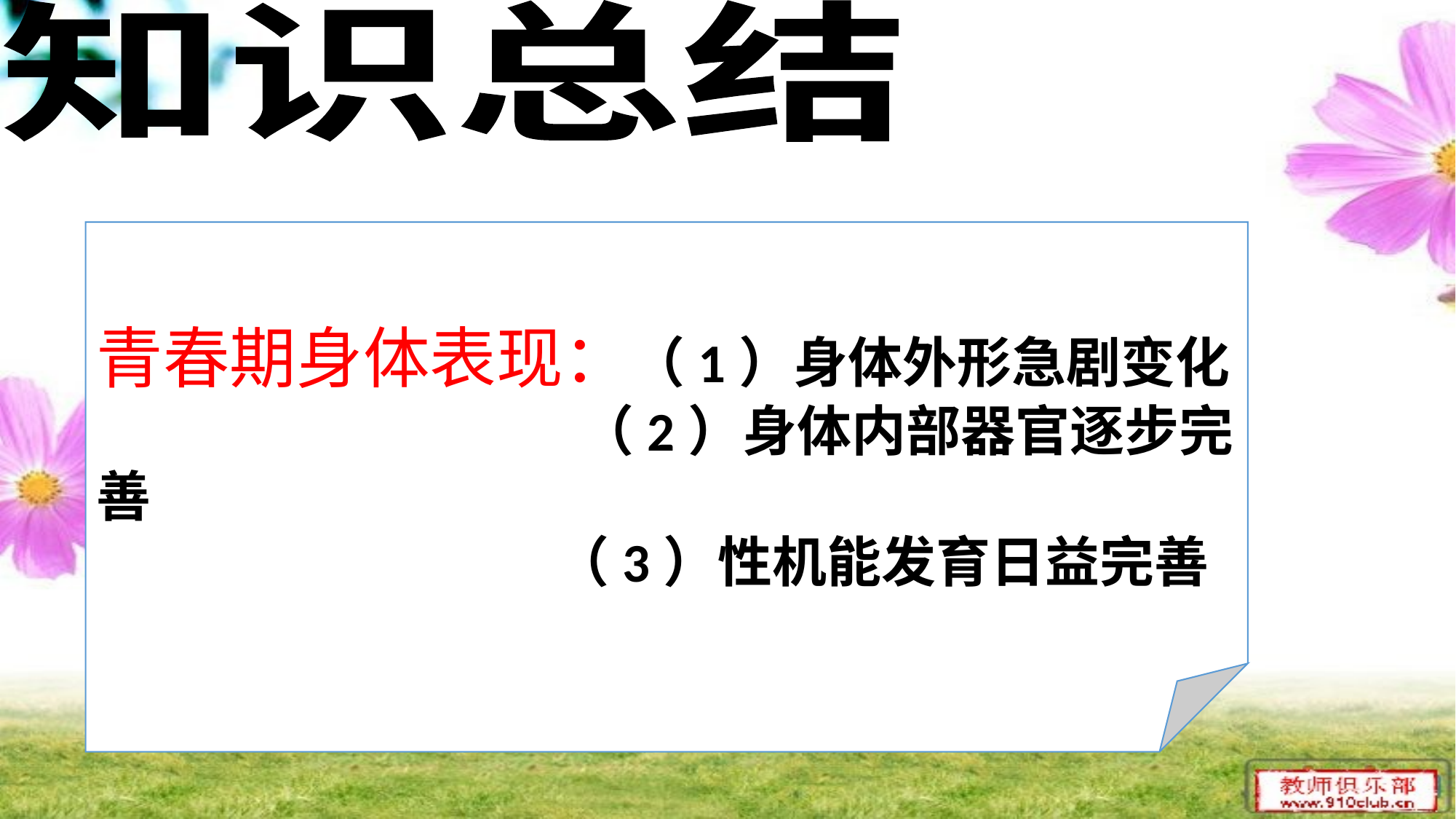

知识总结

青春期身体表现：（1）身体外形急剧变化
                                      （2）身体内部器官逐步完善
                                    （3）性机能发育日益完善